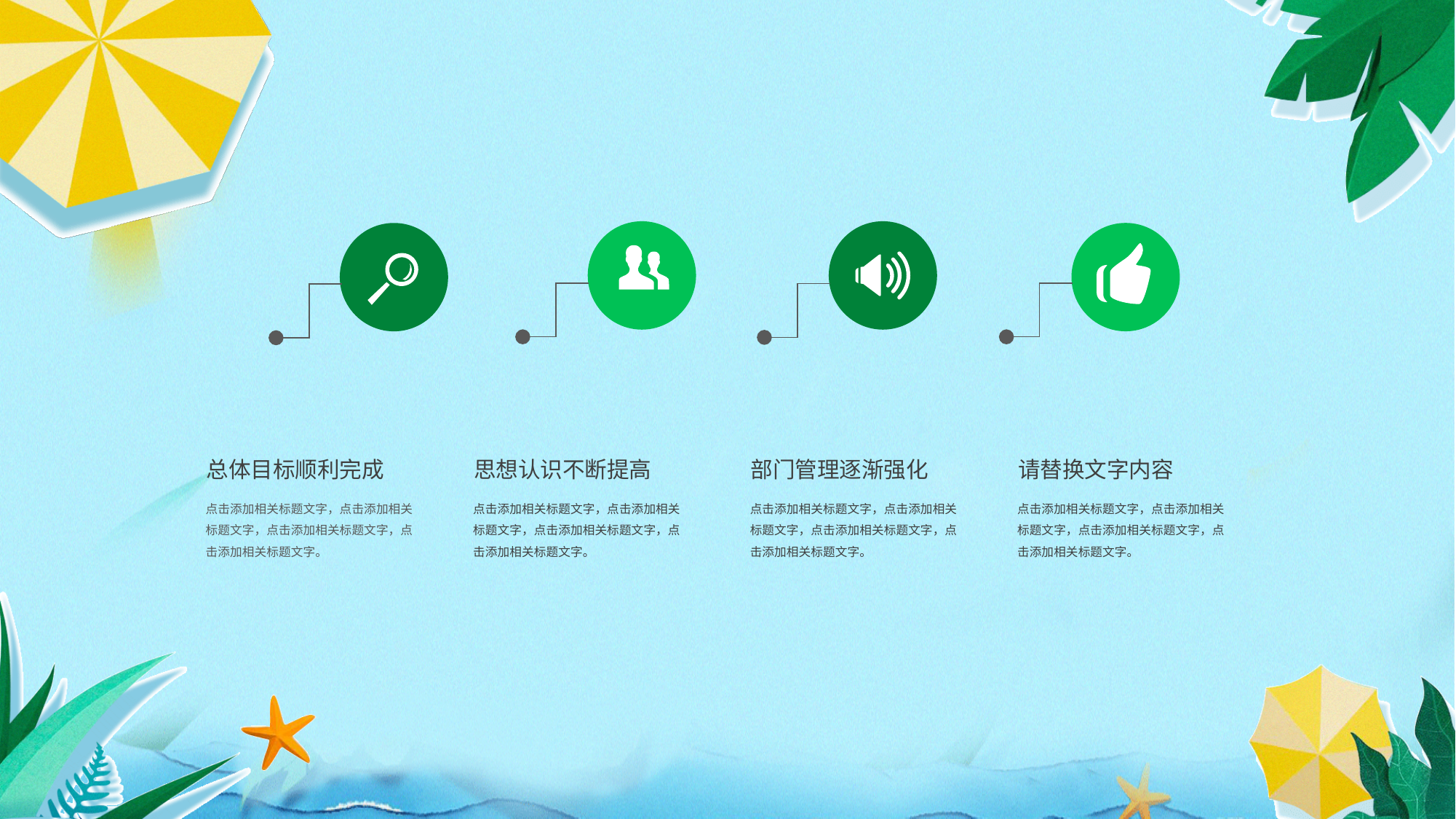

总体目标顺利完成
思想认识不断提高
部门管理逐渐强化
请替换文字内容
点击添加相关标题文字，点击添加相关标题文字，点击添加相关标题文字，点击添加相关标题文字。
点击添加相关标题文字，点击添加相关标题文字，点击添加相关标题文字，点击添加相关标题文字。
点击添加相关标题文字，点击添加相关标题文字，点击添加相关标题文字，点击添加相关标题文字。
点击添加相关标题文字，点击添加相关标题文字，点击添加相关标题文字，点击添加相关标题文字。